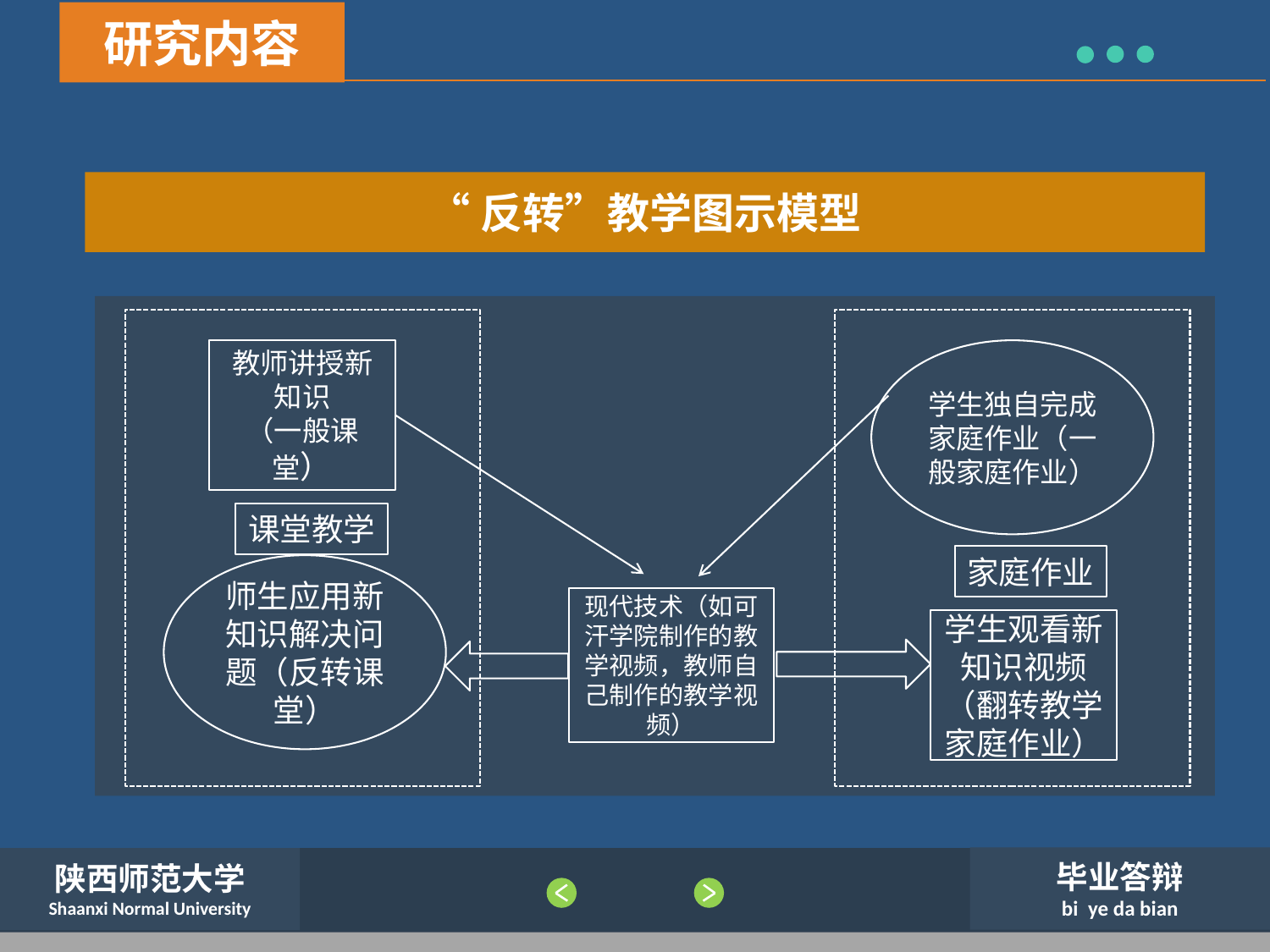

研究内容

“反转”教学图示模型

教师讲授新知识
（一般课堂）
学生独自完成家庭作业（一般家庭作业）
课堂教学
家庭作业
师生应用新知识解决问题（反转课堂）
现代技术（如可汗学院制作的教学视频，教师自己制作的教学视频）
学生观看新知识视频（翻转教学家庭作业）

毕业答辩
bi  ye da bian

陕西师范大学
Shaanxi Normal University